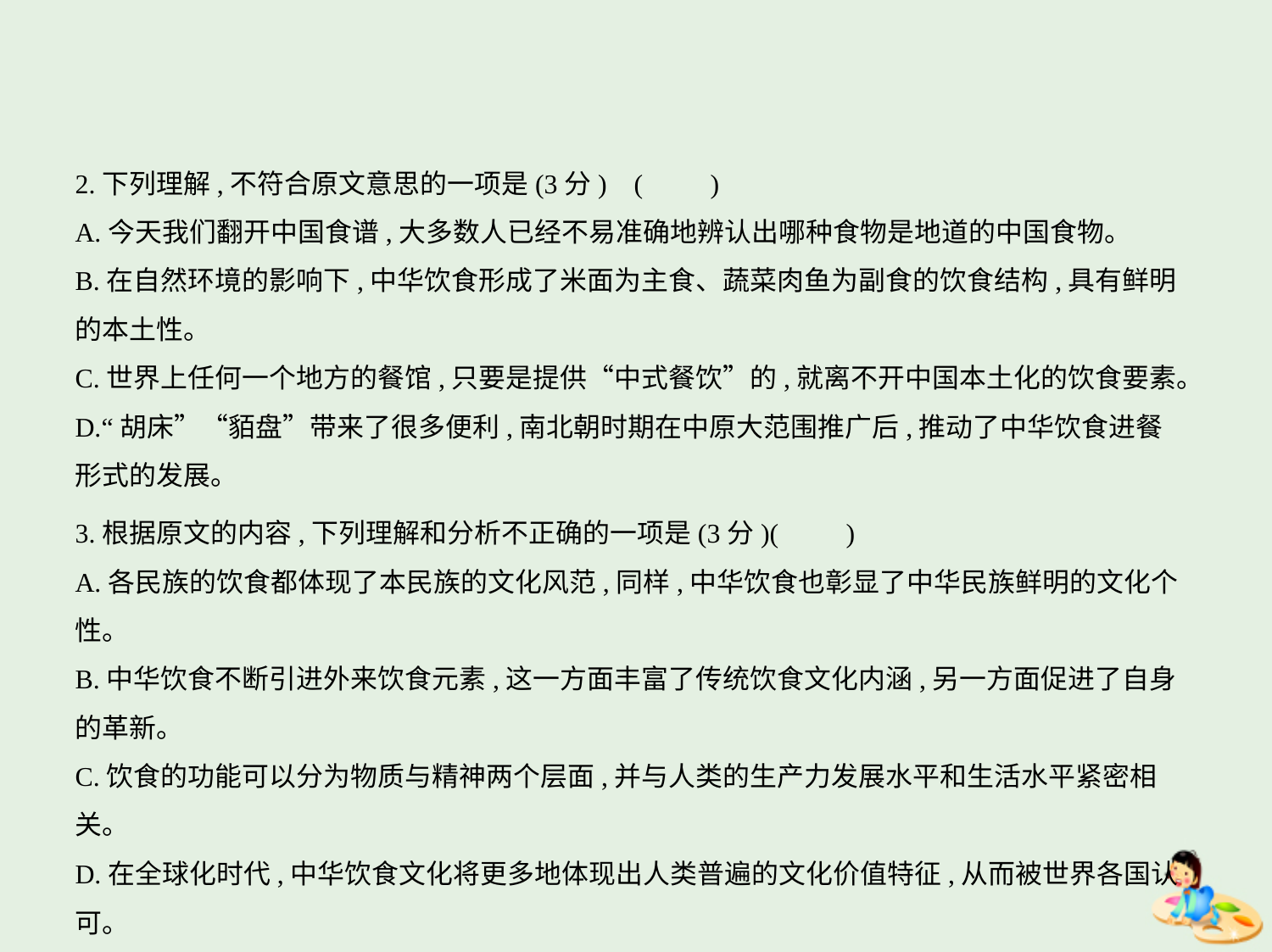

2.下列理解,不符合原文意思的一项是(3分) (　　)
A.今天我们翻开中国食谱,大多数人已经不易准确地辨认出哪种食物是地道的中国食物。
B.在自然环境的影响下,中华饮食形成了米面为主食、蔬菜肉鱼为副食的饮食结构,具有鲜明
的本土性。
C.世界上任何一个地方的餐馆,只要是提供“中式餐饮”的,就离不开中国本土化的饮食要素。
D.“胡床”“貊盘”带来了很多便利,南北朝时期在中原大范围推广后,推动了中华饮食进餐
形式的发展。
3.根据原文的内容,下列理解和分析不正确的一项是(3分)(　　)
A.各民族的饮食都体现了本民族的文化风范,同样,中华饮食也彰显了中华民族鲜明的文化个性。
B.中华饮食不断引进外来饮食元素,这一方面丰富了传统饮食文化内涵,另一方面促进了自身
的革新。
C.饮食的功能可以分为物质与精神两个层面,并与人类的生产力发展水平和生活水平紧密相关。
D.在全球化时代,中华饮食文化将更多地体现出人类普遍的文化价值特征,从而被世界各国认可。